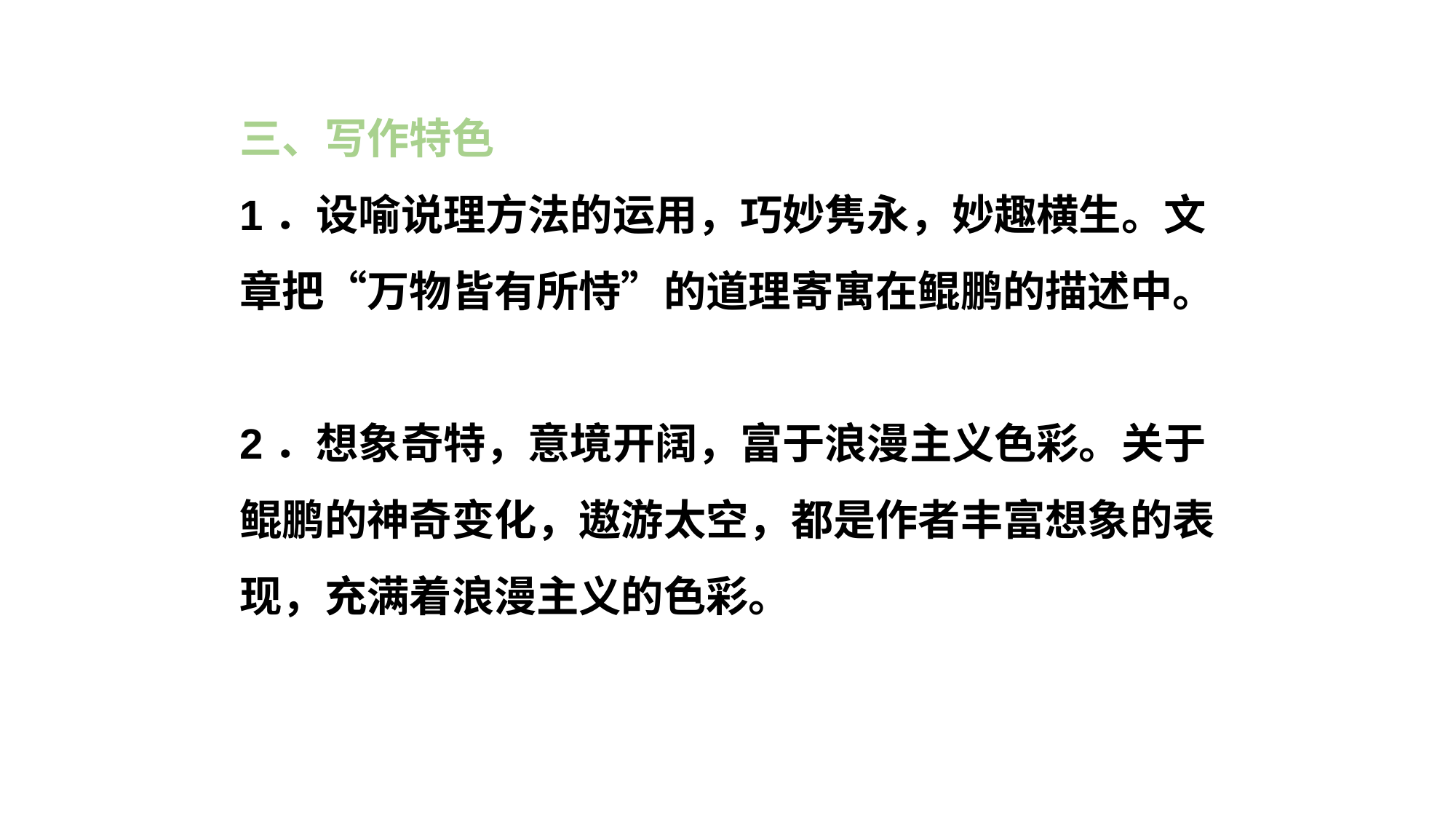

三、写作特色
1．设喻说理方法的运用，巧妙隽永，妙趣横生。文章把“万物皆有所恃”的道理寄寓在鲲鹏的描述中。

2．想象奇特，意境开阔，富于浪漫主义色彩。关于鲲鹏的神奇变化，遨游太空，都是作者丰富想象的表现，充满着浪漫主义的色彩。